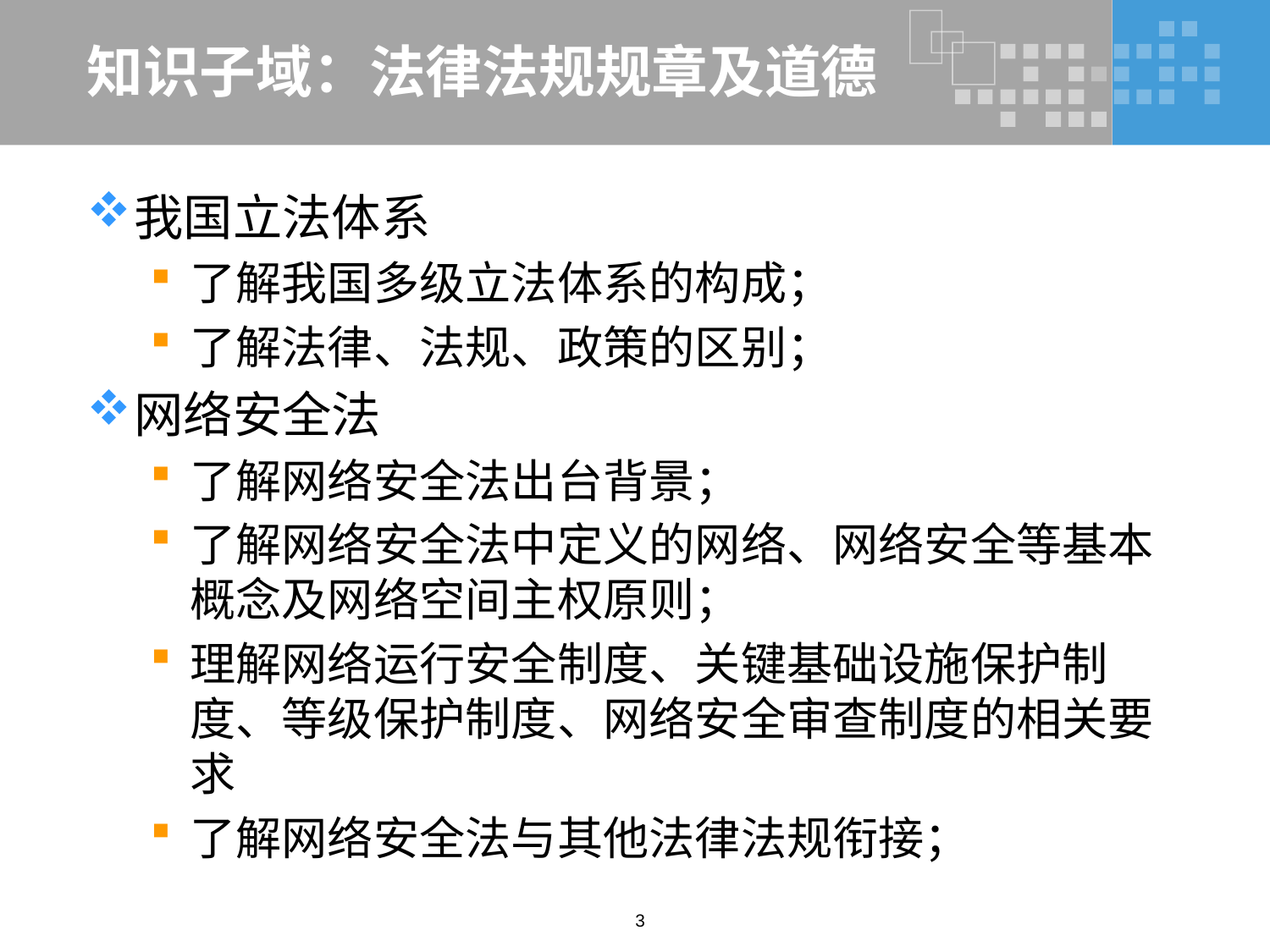

# 知识子域：法律法规规章及道德
我国立法体系
了解我国多级立法体系的构成；
了解法律、法规、政策的区别；
网络安全法
了解网络安全法出台背景；
了解网络安全法中定义的网络、网络安全等基本概念及网络空间主权原则；
理解网络运行安全制度、关键基础设施保护制度、等级保护制度、网络安全审查制度的相关要求
了解网络安全法与其他法律法规衔接；

3